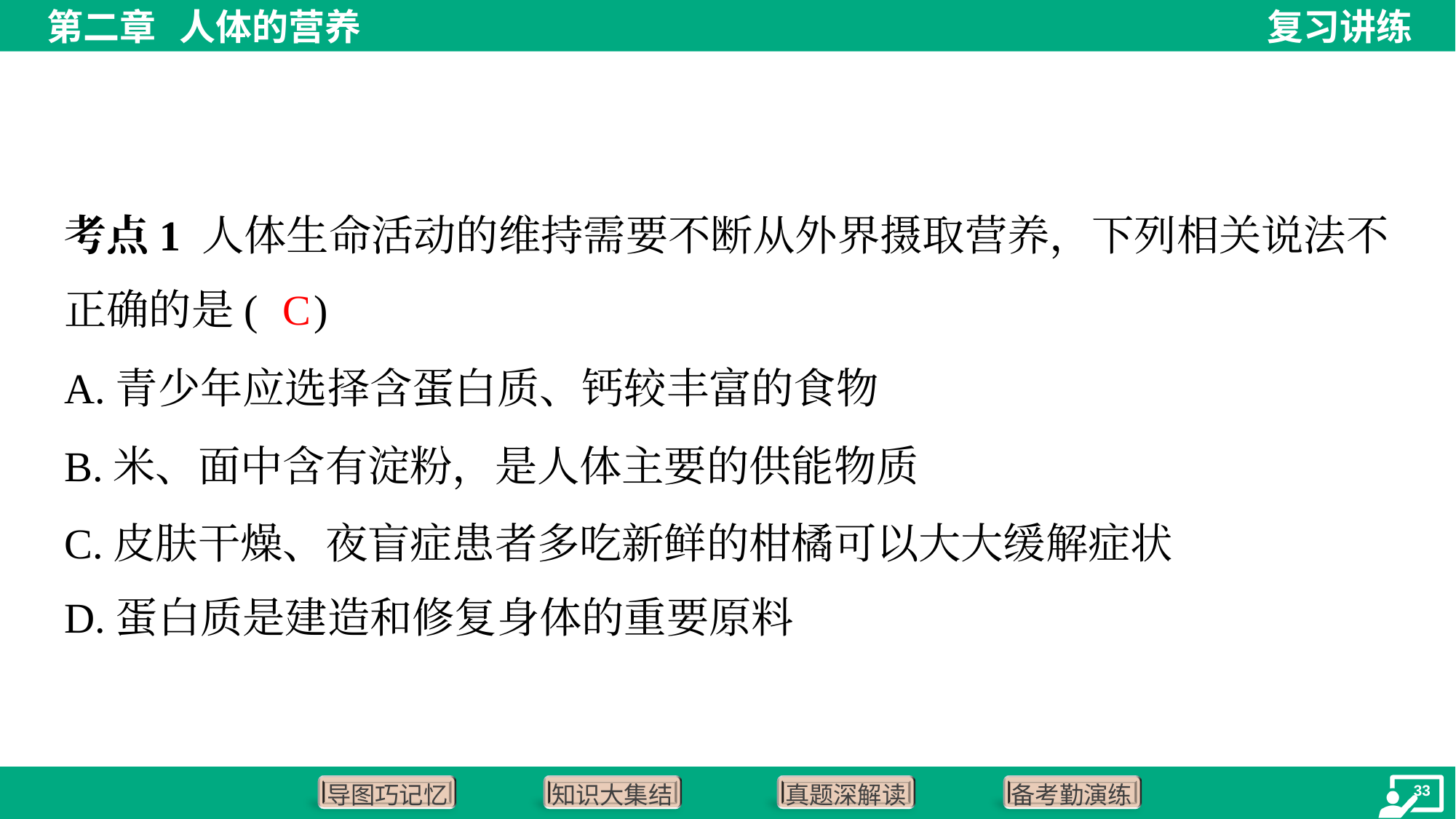

考点1 人体生命活动的维持需要不断从外界摄取营养，下列相关说法不
正确的是(     )
C
A.青少年应选择含蛋白质、钙较丰富的食物
B.米、面中含有淀粉，是人体主要的供能物质
C.皮肤干燥、夜盲症患者多吃新鲜的柑橘可以大大缓解症状
D.蛋白质是建造和修复身体的重要原料